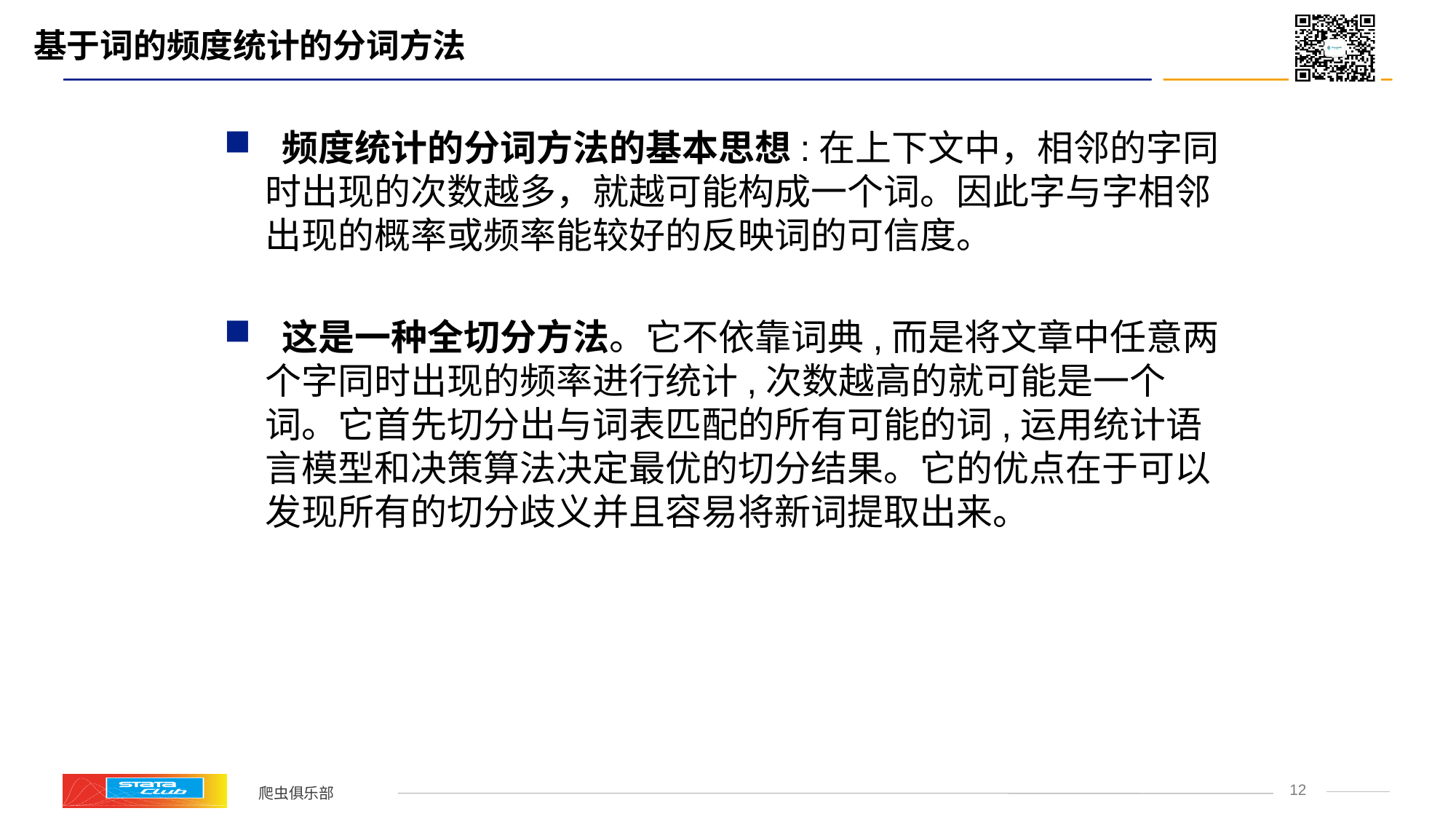

# 基于词的频度统计的分词方法
 频度统计的分词方法的基本思想:在上下文中，相邻的字同时出现的次数越多，就越可能构成一个词。因此字与字相邻出现的概率或频率能较好的反映词的可信度。

 这是一种全切分方法。它不依靠词典,而是将文章中任意两个字同时出现的频率进行统计,次数越高的就可能是一个词。它首先切分出与词表匹配的所有可能的词,运用统计语言模型和决策算法决定最优的切分结果。它的优点在于可以发现所有的切分歧义并且容易将新词提取出来。